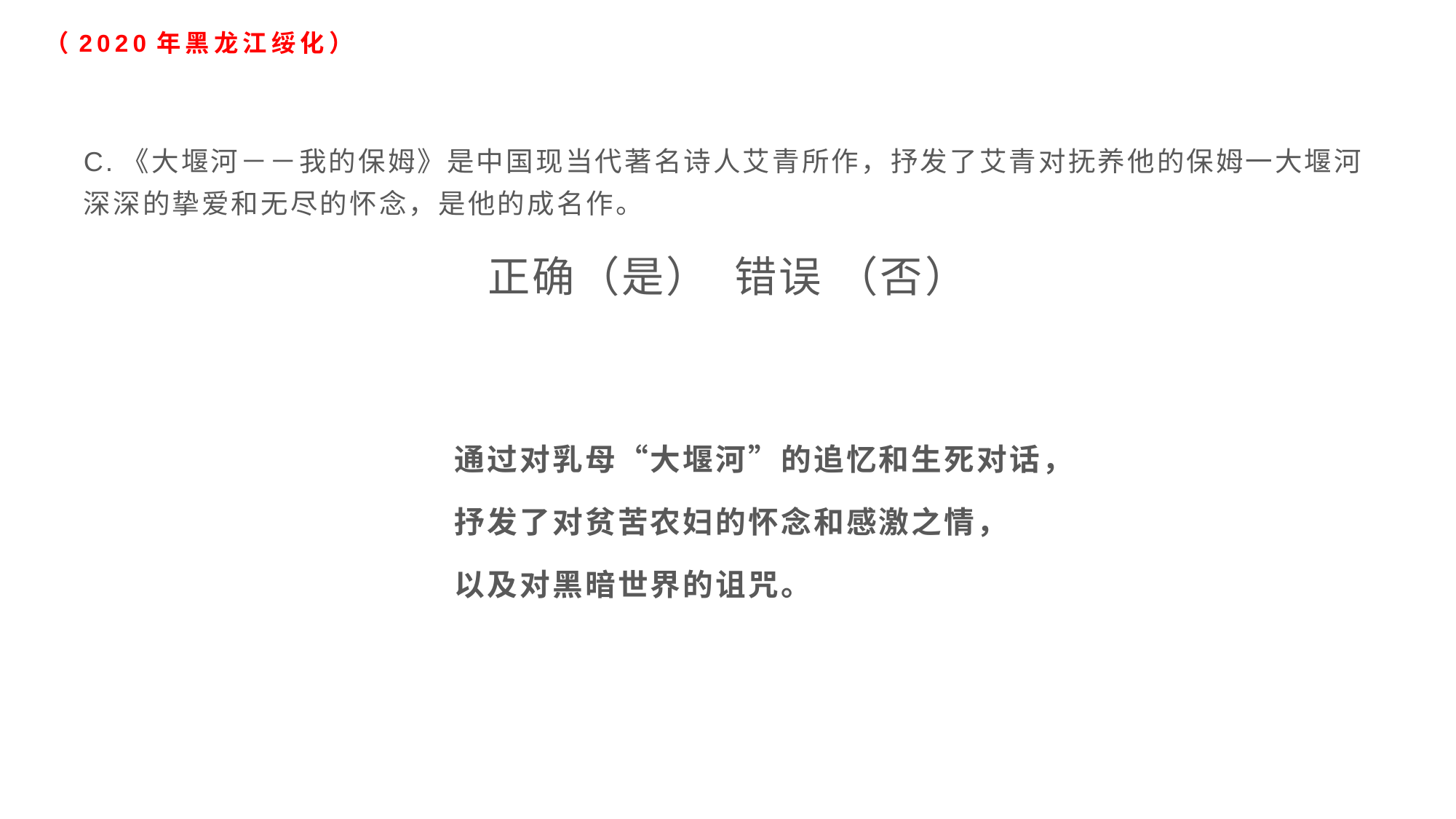

# （2020年黑龙江绥化）
C.《大堰河－－我的保姆》是中国现当代著名诗人艾青所作，抒发了艾青对抚养他的保姆一大堰河深深的挚爱和无尽的怀念，是他的成名作。
正确（是）  错误 （否）
通过对乳母“大堰河”的追忆和生死对话，
抒发了对贫苦农妇的怀念和感激之情，
以及对黑暗世界的诅咒。